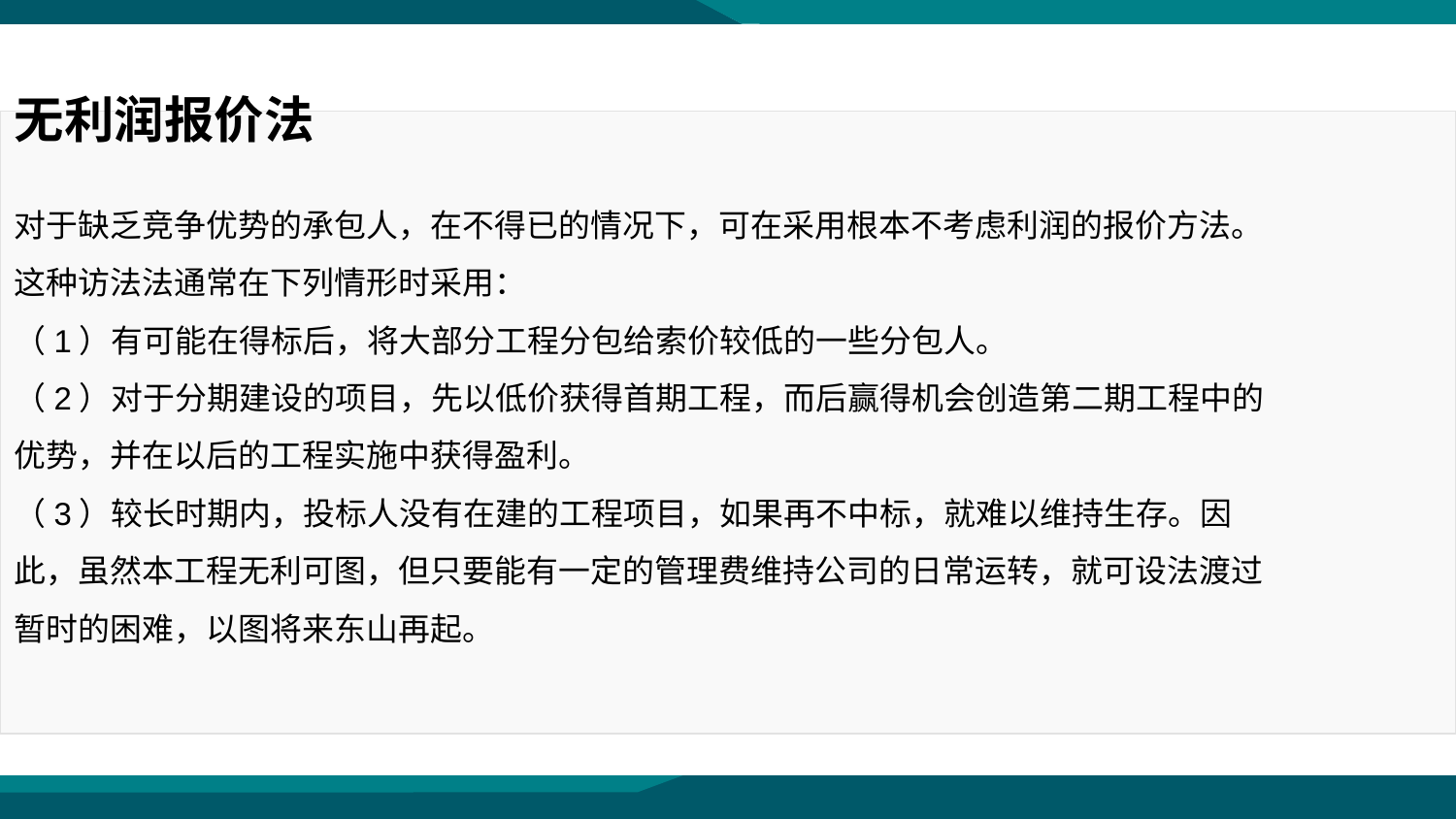

无利润报价法
对于缺乏竞争优势的承包人，在不得已的情况下，可在采用根本不考虑利润的报价方法。这种访法法通常在下列情形时采用：
（1）有可能在得标后，将大部分工程分包给索价较低的一些分包人。
（2）对于分期建设的项目，先以低价获得首期工程，而后赢得机会创造第二期工程中的优势，并在以后的工程实施中获得盈利。
（3）较长时期内，投标人没有在建的工程项目，如果再不中标，就难以维持生存。因此，虽然本工程无利可图，但只要能有一定的管理费维持公司的日常运转，就可设法渡过暂时的困难，以图将来东山再起。